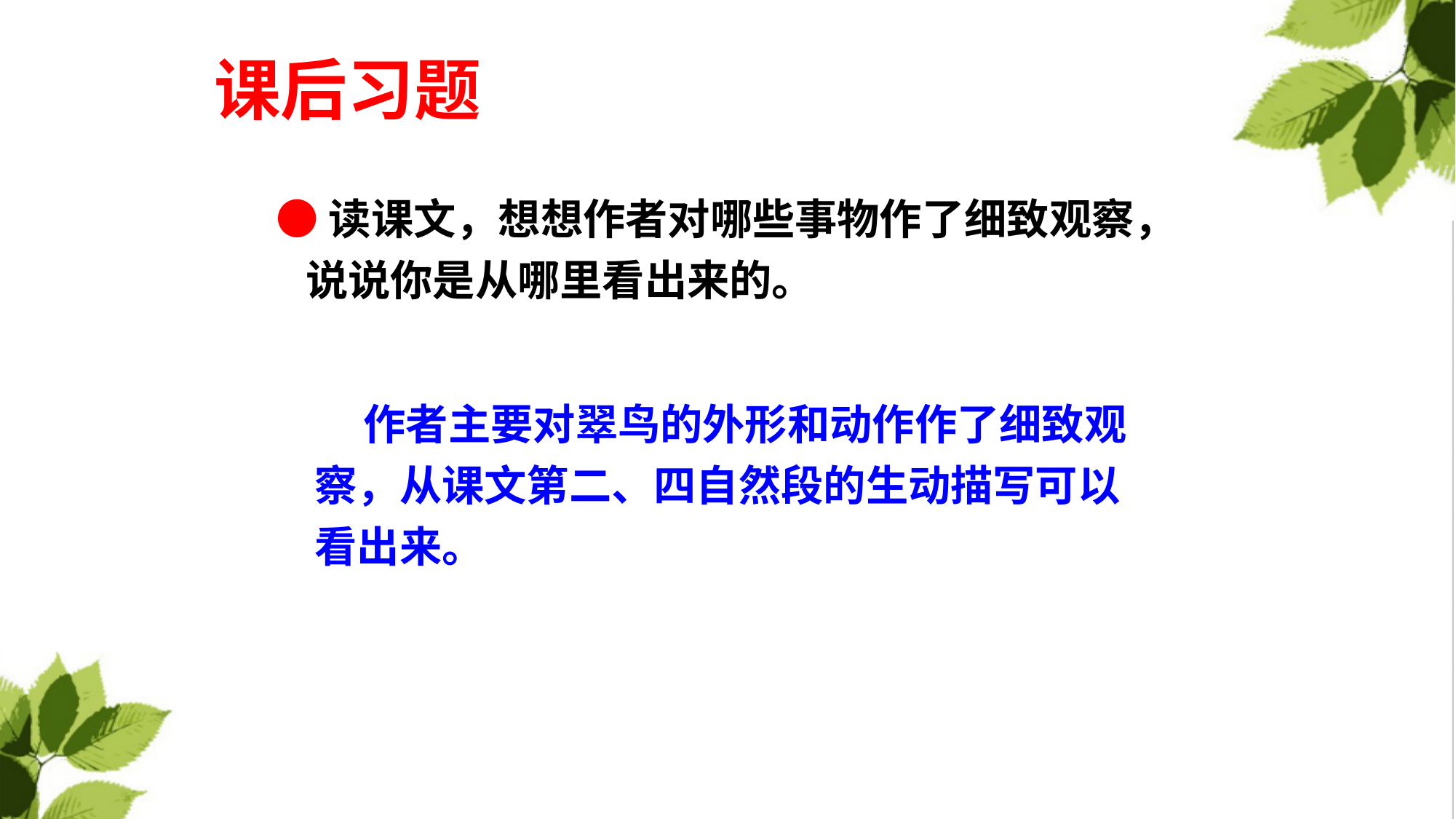

课后习题
●读课文，想想作者对哪些事物作了细致观察，
  说说你是从哪里看出来的。
    作者主要对翠鸟的外形和动作作了细致观察，从课文第二、四自然段的生动描写可以看出来。